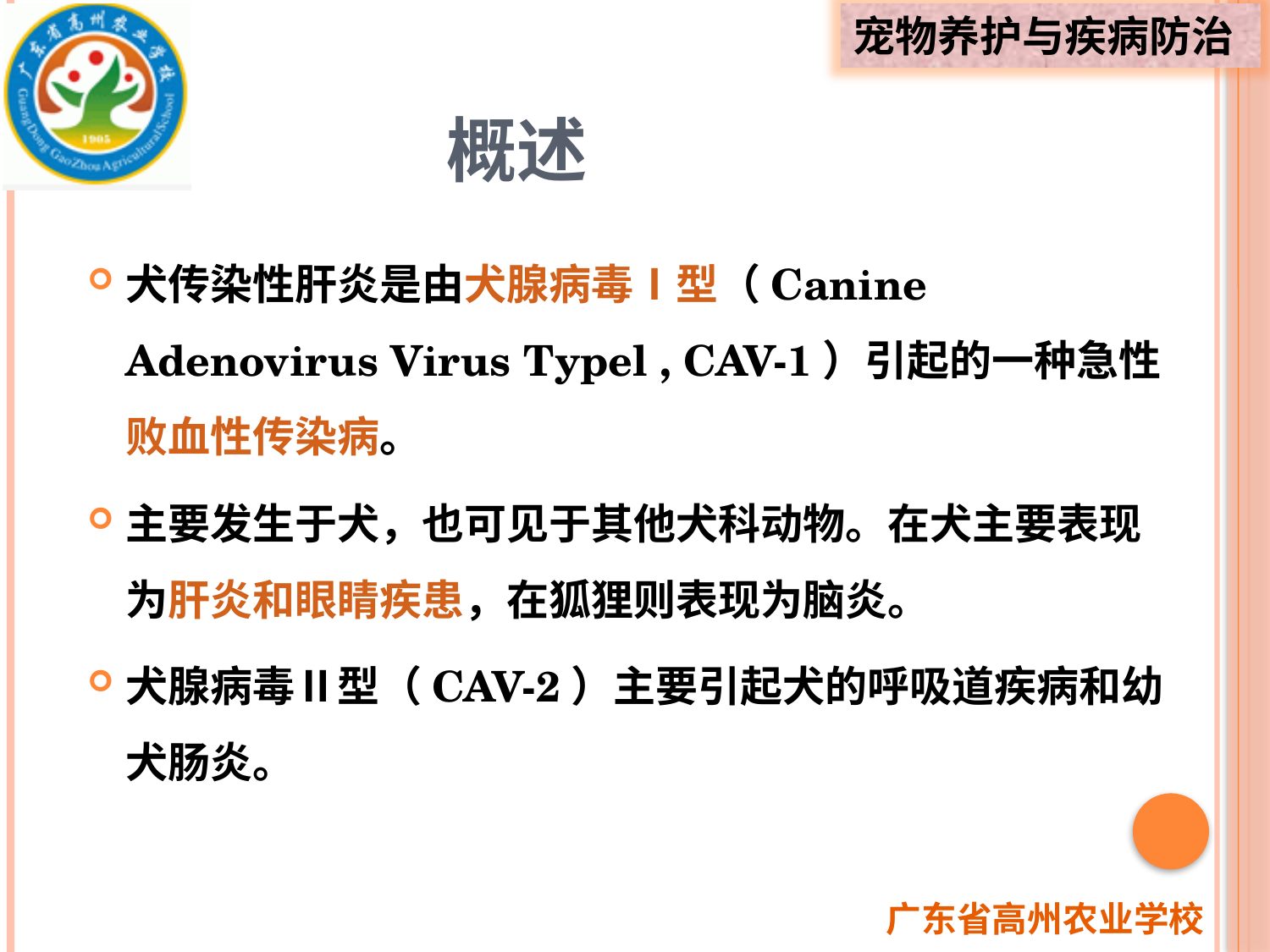

# 概述
犬传染性肝炎是由犬腺病毒Ⅰ型（Canine Adenovirus Virus Typel , CAV-1）引起的一种急性败血性传染病。
主要发生于犬，也可见于其他犬科动物。在犬主要表现为肝炎和眼睛疾患，在狐狸则表现为脑炎。
犬腺病毒Ⅱ型（CAV-2）主要引起犬的呼吸道疾病和幼犬肠炎。